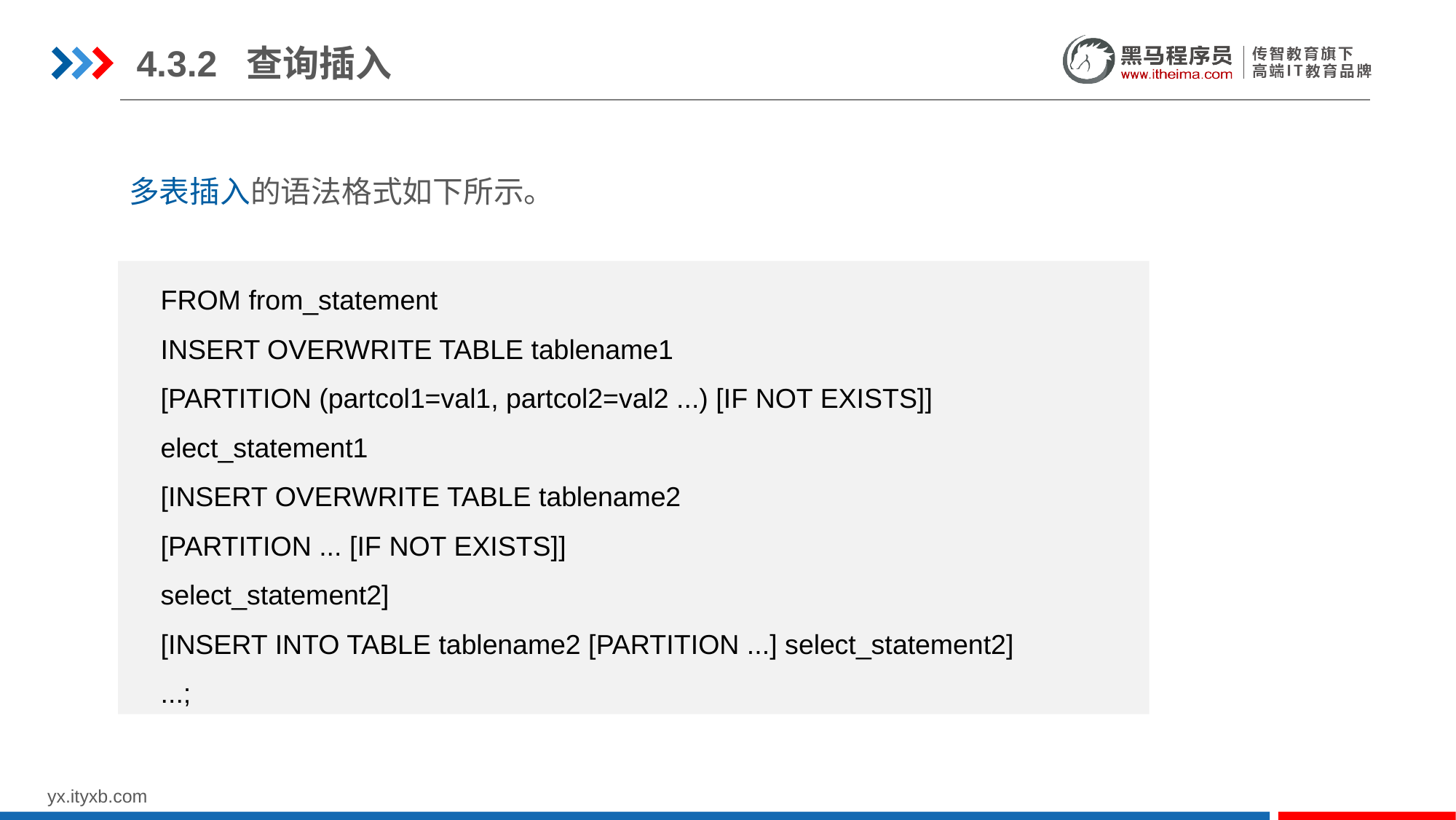

4.3.2  查询插入
多表插入的语法格式如下所示。
FROM from_statement
INSERT OVERWRITE TABLE tablename1
[PARTITION (partcol1=val1, partcol2=val2 ...) [IF NOT EXISTS]]
elect_statement1
[INSERT OVERWRITE TABLE tablename2
[PARTITION ... [IF NOT EXISTS]]
select_statement2]
[INSERT INTO TABLE tablename2 [PARTITION ...] select_statement2]
...;